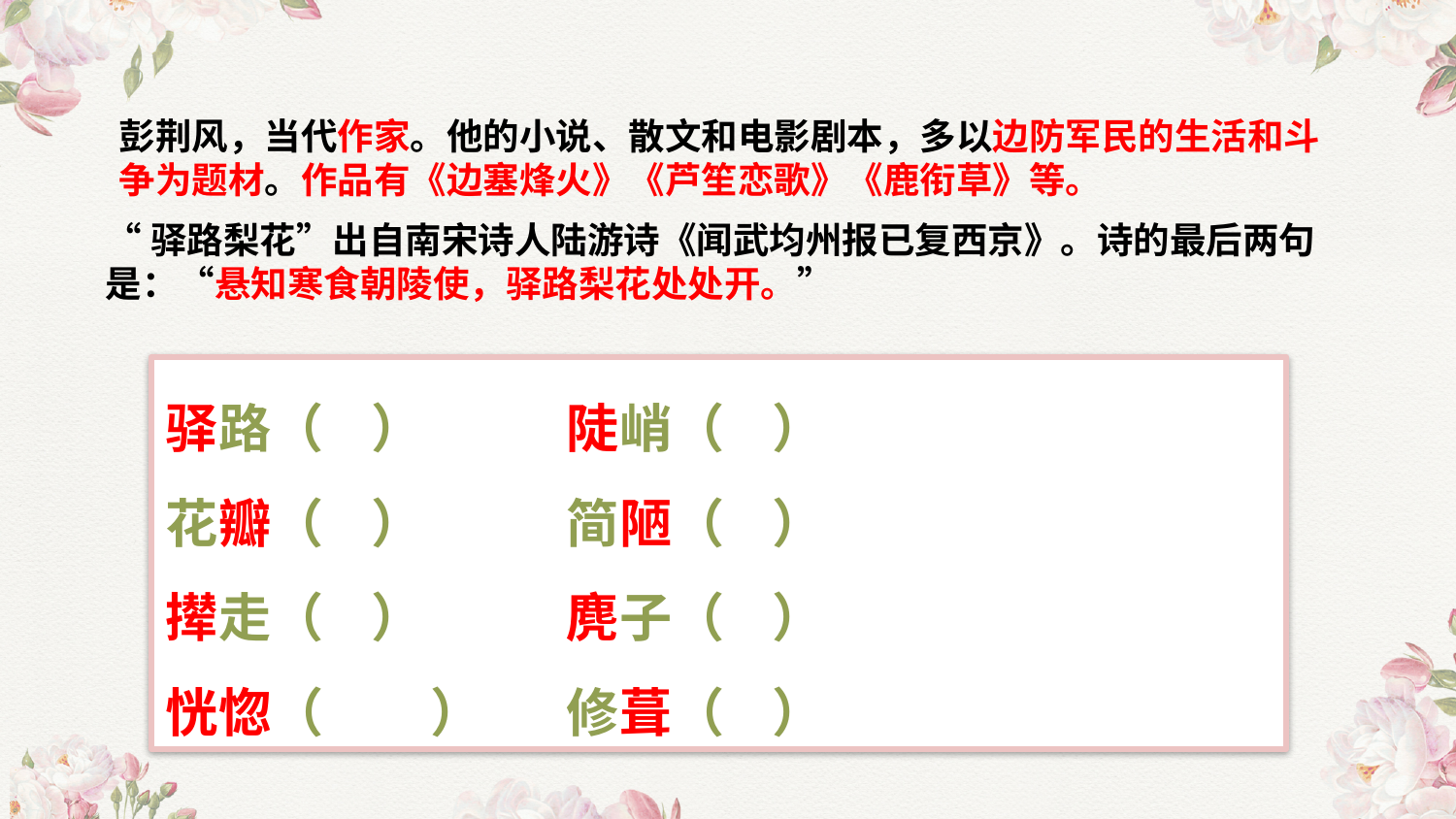

彭荆风，当代作家。他的小说、散文和电影剧本，多以边防军民的生活和斗争为题材。作品有《边塞烽火》《芦笙恋歌》《鹿衔草》等。

“驿路梨花”出自南宋诗人陆游诗《闻武均州报已复西京》。诗的最后两句是：“悬知寒食朝陵使，驿路梨花处处开。”

驿路（    ）            陡峭（    ）
花瓣（    ）            简陋（    ）
撵走（    ）            麂子（    ）
恍惚（         ）       修葺（    ）